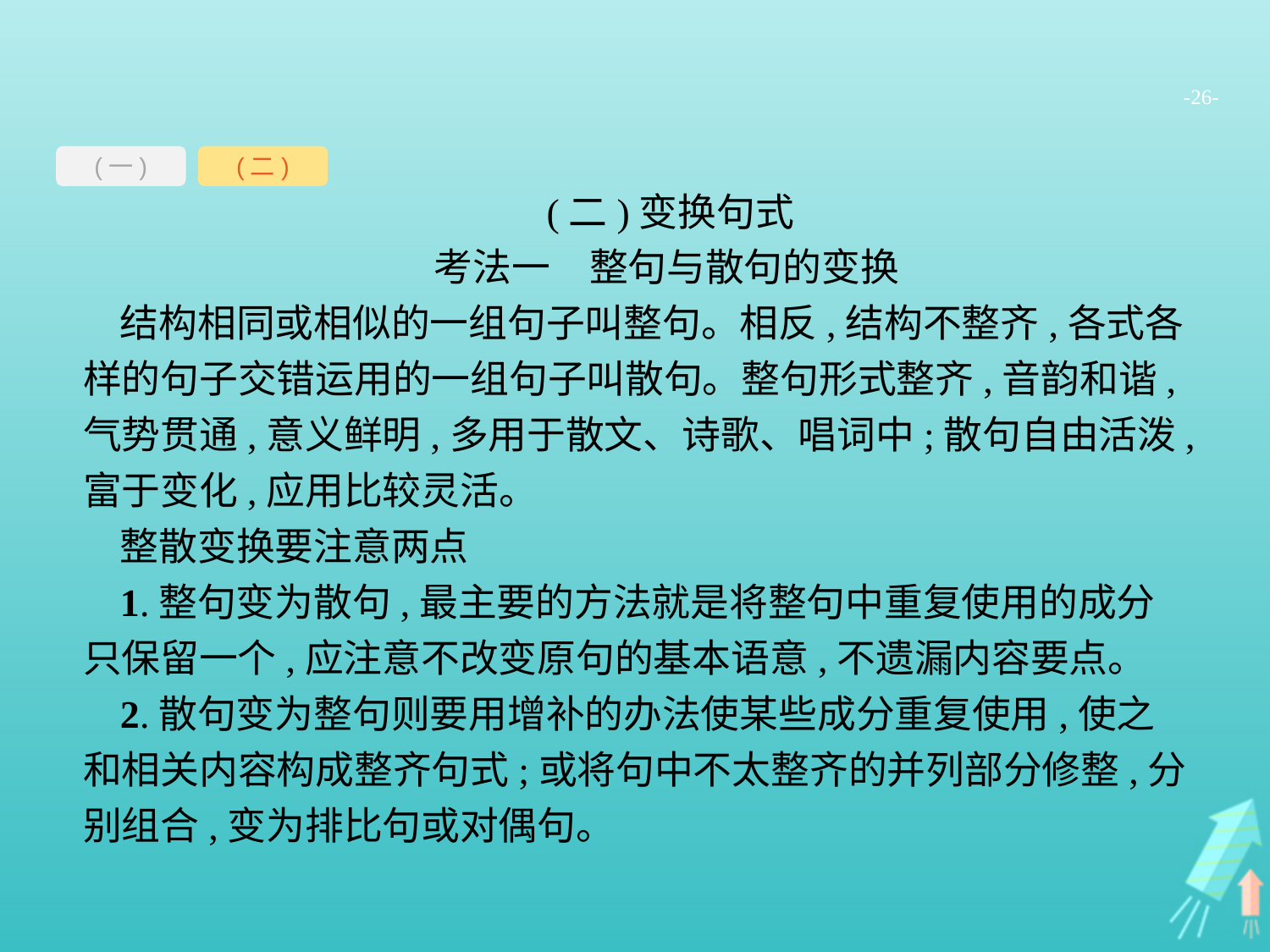

-26-
(一)
(二)
(二)变换句式
考法一　整句与散句的变换
结构相同或相似的一组句子叫整句。相反,结构不整齐,各式各样的句子交错运用的一组句子叫散句。整句形式整齐,音韵和谐,气势贯通,意义鲜明,多用于散文、诗歌、唱词中;散句自由活泼,富于变化,应用比较灵活。
整散变换要注意两点
1.整句变为散句,最主要的方法就是将整句中重复使用的成分只保留一个,应注意不改变原句的基本语意,不遗漏内容要点。
2.散句变为整句则要用增补的办法使某些成分重复使用,使之和相关内容构成整齐句式;或将句中不太整齐的并列部分修整,分别组合,变为排比句或对偶句。